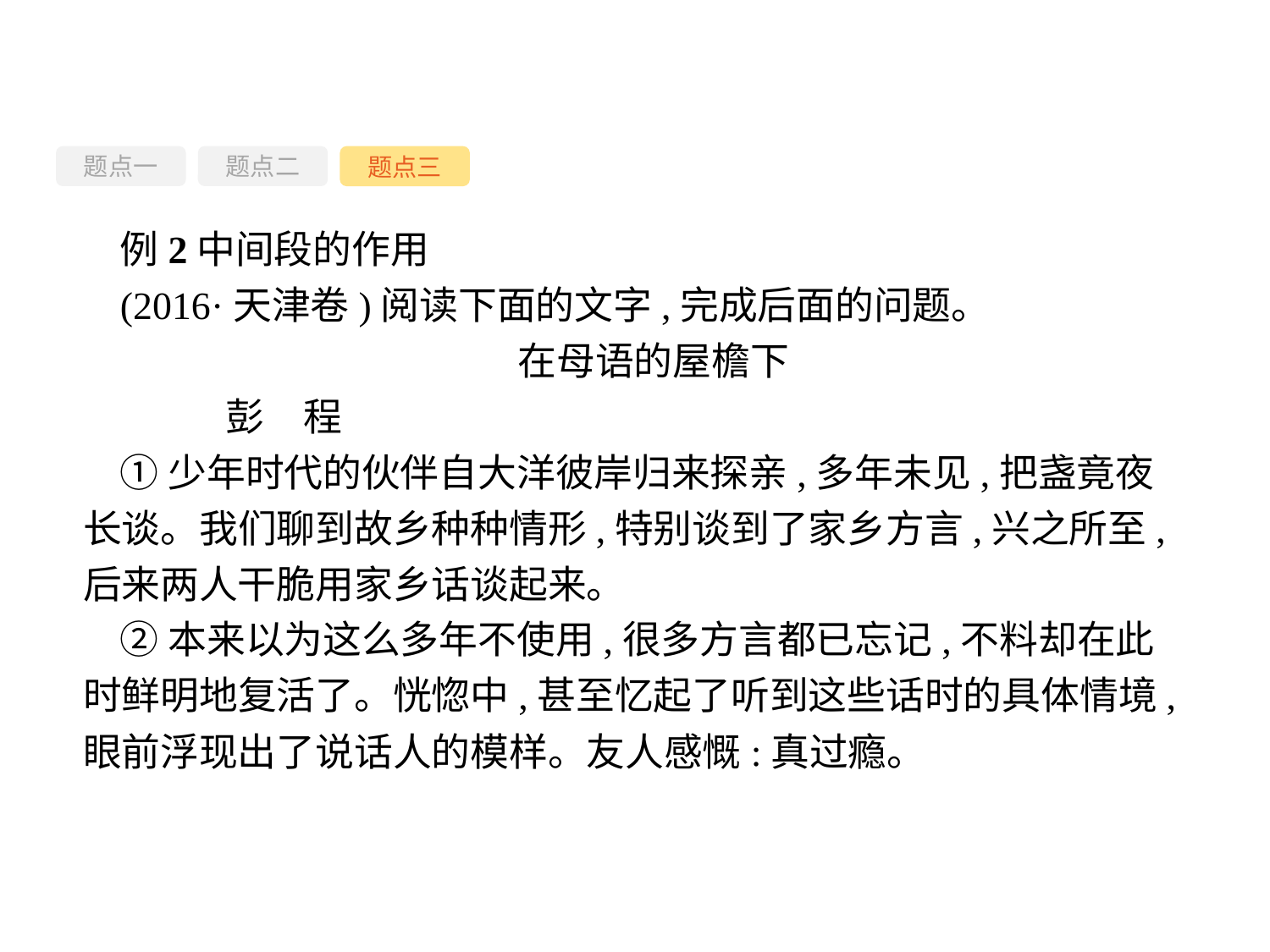

题点一
题点三
题点二
例2中间段的作用
(2016·天津卷)阅读下面的文字,完成后面的问题。
在母语的屋檐下
	彭　程
①少年时代的伙伴自大洋彼岸归来探亲,多年未见,把盏竟夜长谈。我们聊到故乡种种情形,特别谈到了家乡方言,兴之所至,后来两人干脆用家乡话谈起来。
②本来以为这么多年不使用,很多方言都已忘记,不料却在此时鲜明地复活了。恍惚中,甚至忆起了听到这些话时的具体情境,眼前浮现出了说话人的模样。友人感慨:真过瘾。
-64-